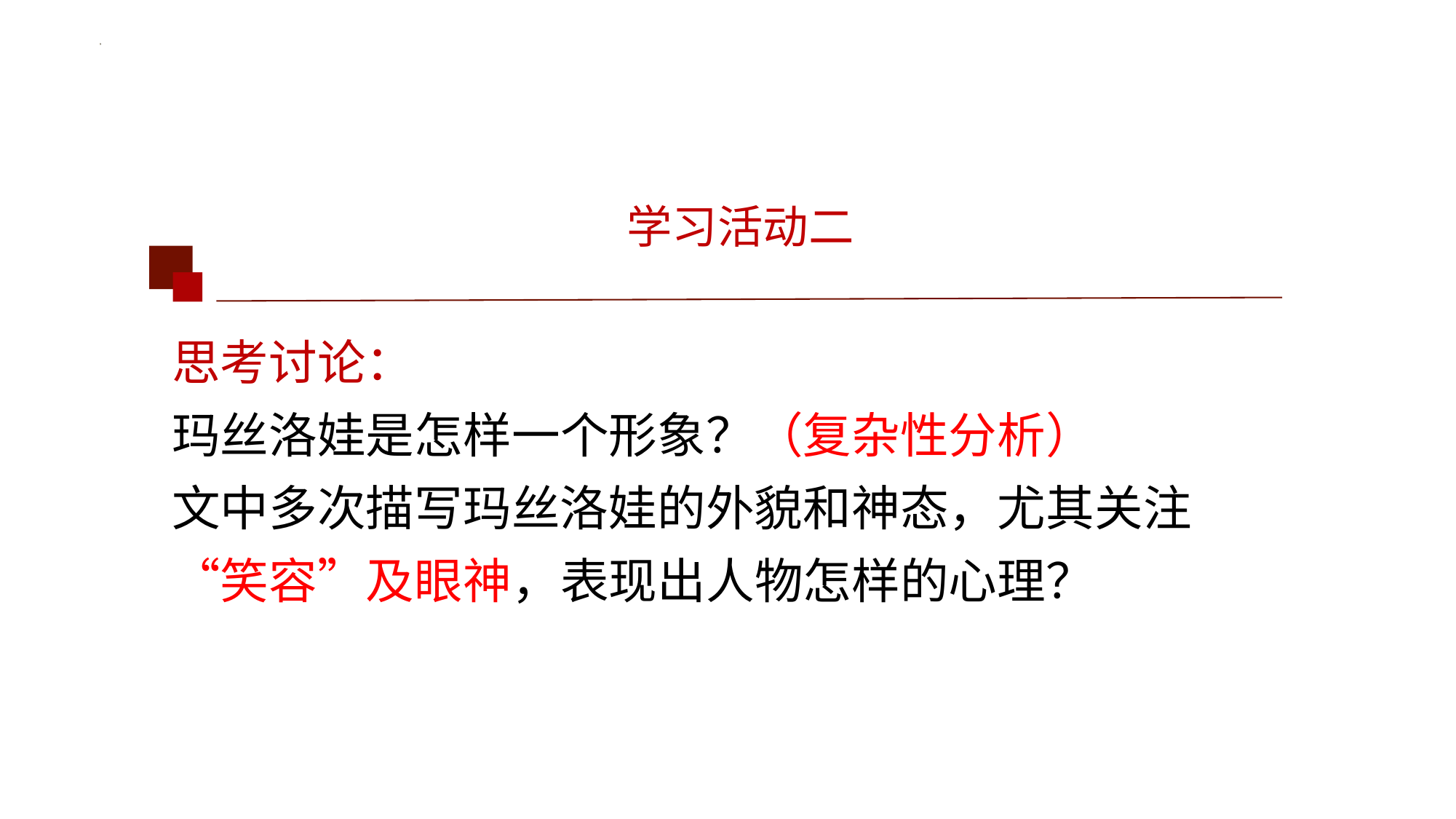

学习活动二

思考讨论：
玛丝洛娃是怎样一个形象？（复杂性分析）
文中多次描写玛丝洛娃的外貌和神态，尤其关注“笑容”及眼神，表现出人物怎样的心理？